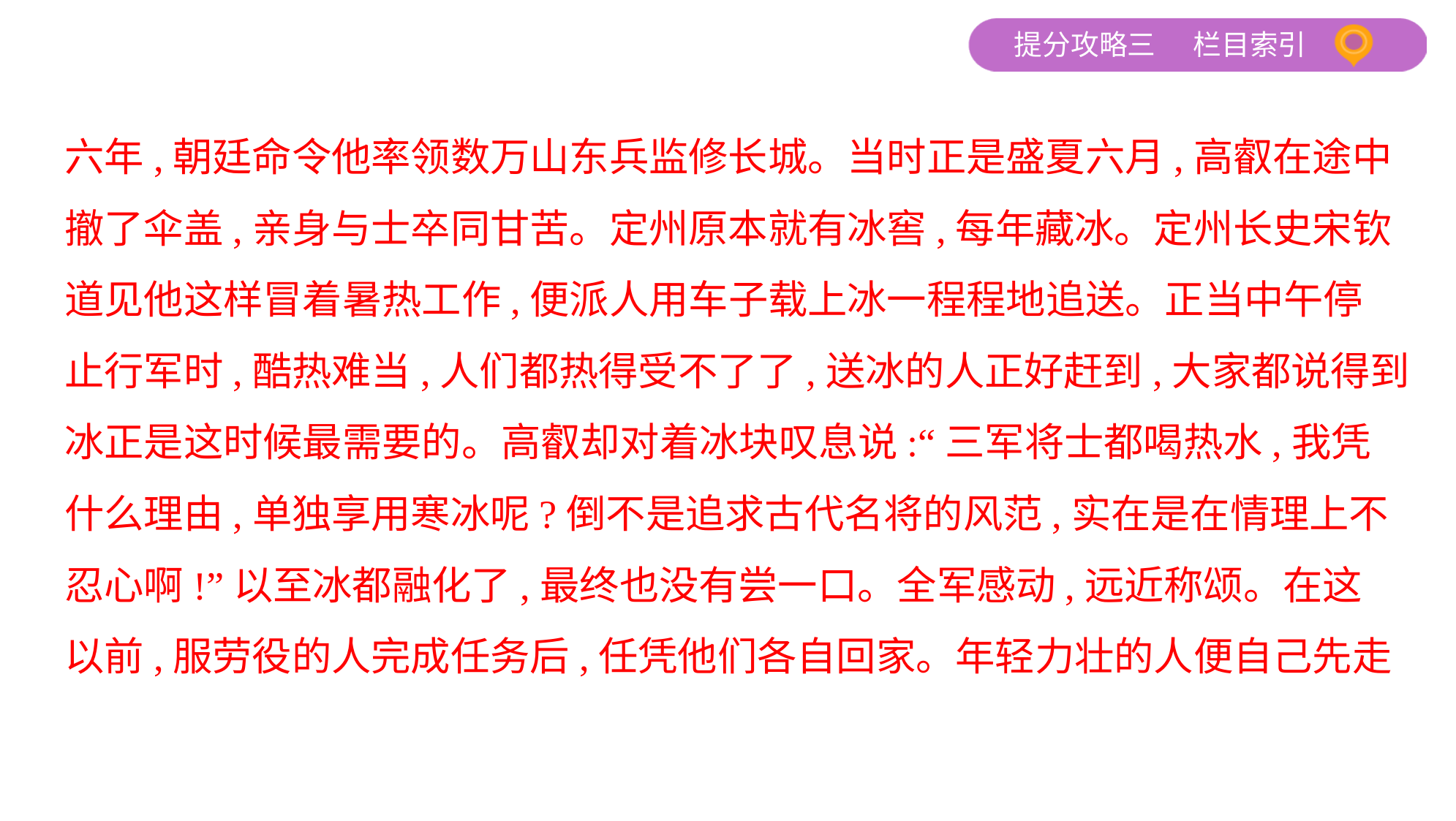

六年,朝廷命令他率领数万山东兵监修长城。当时正是盛夏六月,高叡在途中
撤了伞盖,亲身与士卒同甘苦。定州原本就有冰窖,每年藏冰。定州长史宋钦
道见他这样冒着暑热工作,便派人用车子载上冰一程程地追送。正当中午停
止行军时,酷热难当,人们都热得受不了了,送冰的人正好赶到,大家都说得到
冰正是这时候最需要的。高叡却对着冰块叹息说:“三军将士都喝热水,我凭
什么理由,单独享用寒冰呢?倒不是追求古代名将的风范,实在是在情理上不
忍心啊!”以至冰都融化了,最终也没有尝一口。全军感动,远近称颂。在这
以前,服劳役的人完成任务后,任凭他们各自回家。年轻力壮的人便自己先走